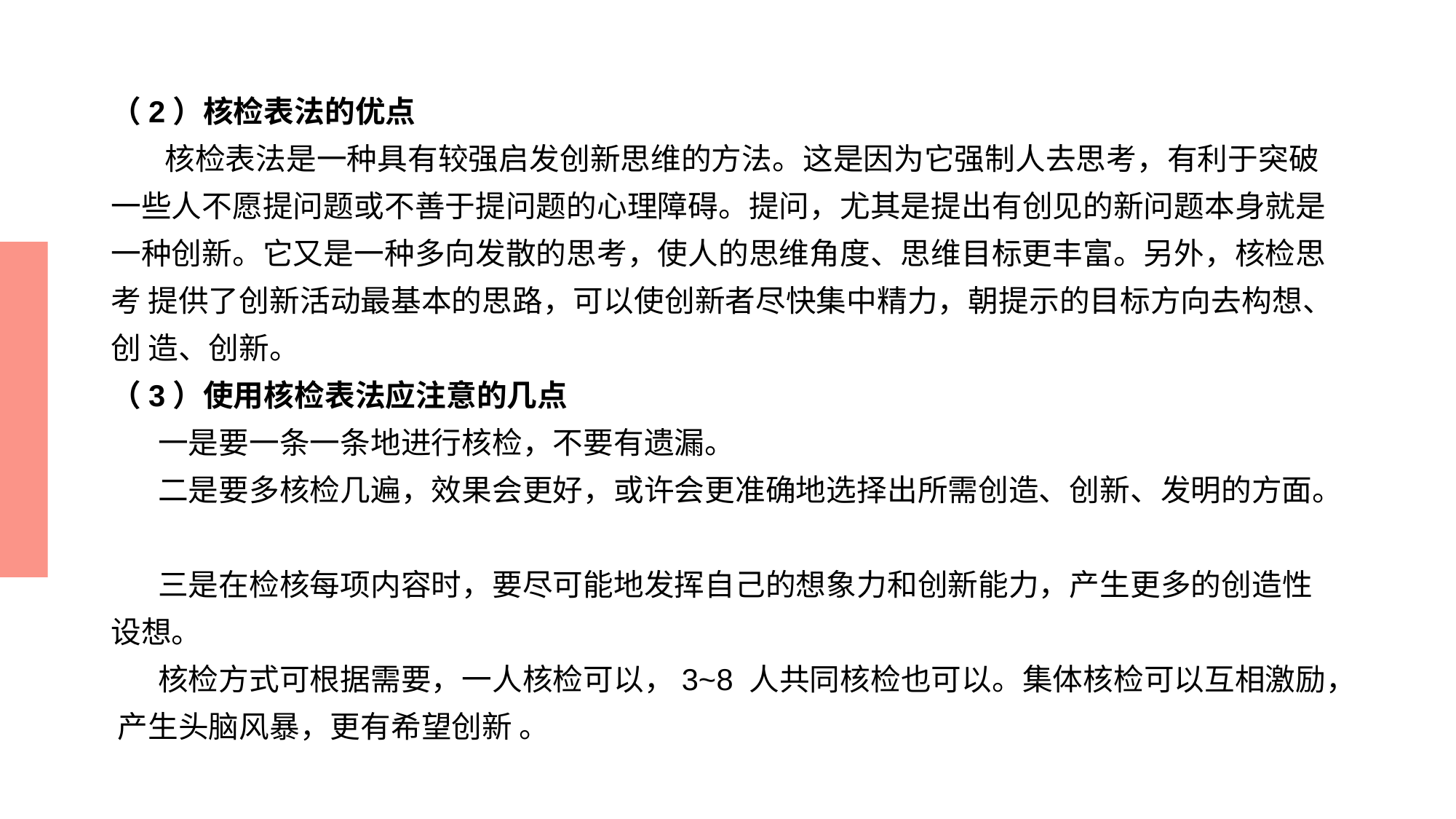

# （2）核检表法的优点 核检表法是一种具有较强启发创新思维的方法。这是因为它强制人去思考，有利于突破 一些人不愿提问题或不善于提问题的心理障碍。提问，尤其是提出有创见的新问题本身就是 一种创新。它又是一种多向发散的思考，使人的思维角度、思维目标更丰富。另外，核检思考 提供了创新活动最基本的思路，可以使创新者尽快集中精力，朝提示的目标方向去构想、创 造、创新。 （3）使用核检表法应注意的几点 一是要一条一条地进行核检，不要有遗漏。 二是要多核检几遍，效果会更好，或许会更准确地选择出所需创造、创新、发明的方面。 三是在检核每项内容时，要尽可能地发挥自己的想象力和创新能力，产生更多的创造性 设想。 核检方式可根据需要，一人核检可以，3~8 人共同核检也可以。集体核检可以互相激励， 产生头脑风暴，更有希望创新 。